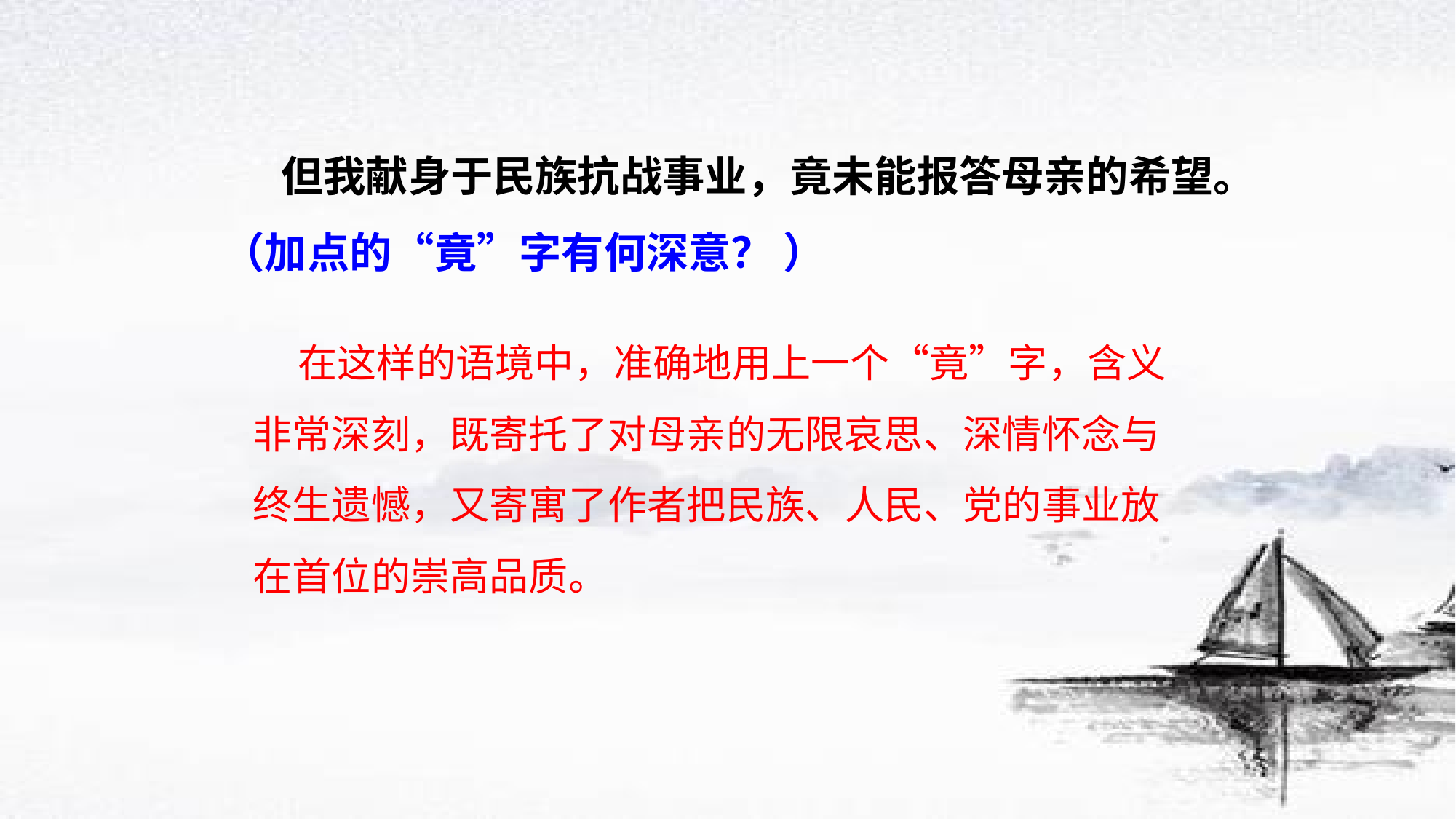

但我献身于民族抗战事业，竟未能报答母亲的希望。（加点的“竟”字有何深意？ ）
    在这样的语境中，准确地用上一个“竟”字，含义非常深刻，既寄托了对母亲的无限哀思、深情怀念与终生遗憾，又寄寓了作者把民族、人民、党的事业放在首位的崇高品质。